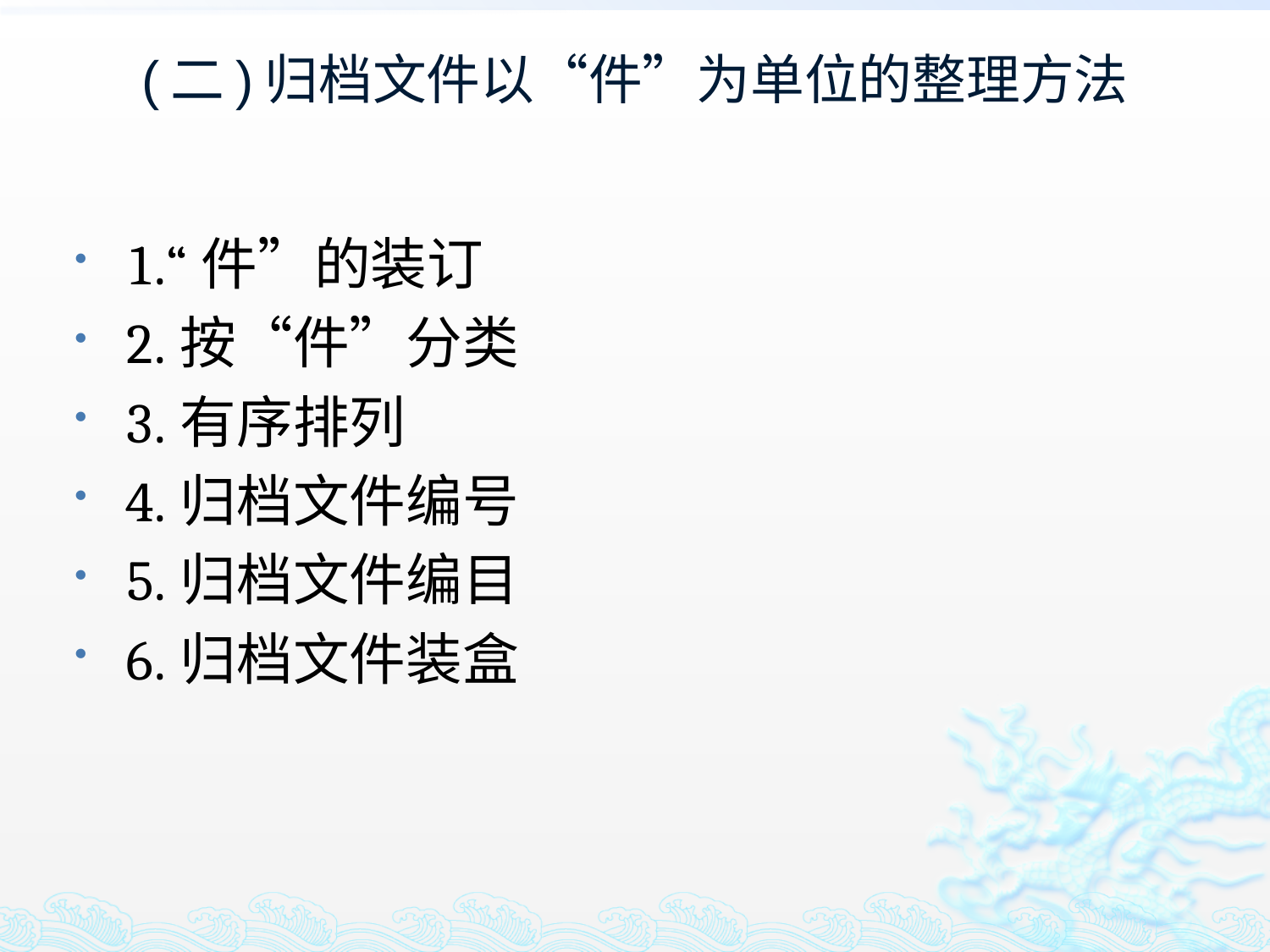

# (二)归档文件以“件”为单位的整理方法
1.“件”的装订
2.按“件”分类
3.有序排列
4.归档文件编号
5.归档文件编目
6.归档文件装盒